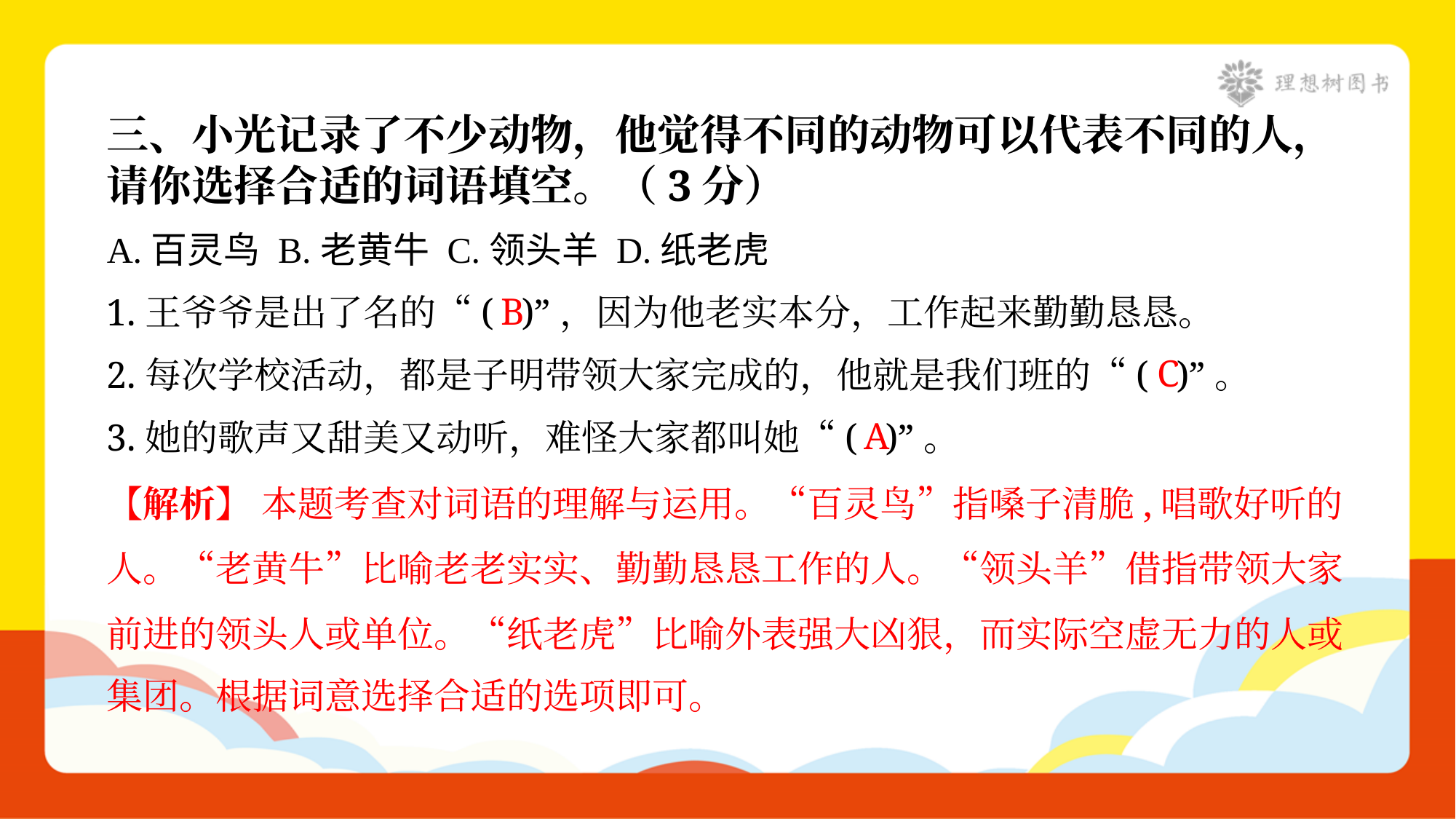

三、小光记录了不少动物，他觉得不同的动物可以代表不同的人，
请你选择合适的词语填空。（3分）
A.百灵鸟 B.老黄牛 C.领头羊 D.纸老虎
B
1.王爷爷是出了名的“(   )”，因为他老实本分，工作起来勤勤恳恳。
C
2.每次学校活动，都是子明带领大家完成的，他就是我们班的“(   )”。
A
3.她的歌声又甜美又动听，难怪大家都叫她“(   )”。
【解析】 本题考查对词语的理解与运用。“百灵鸟”指嗓子清脆,唱歌好听的
人。“老黄牛”比喻老老实实、勤勤恳恳工作的人。“领头羊”借指带领大家
前进的领头人或单位。“纸老虎”比喻外表强大凶狠，而实际空虚无力的人或
集团。根据词意选择合适的选项即可。